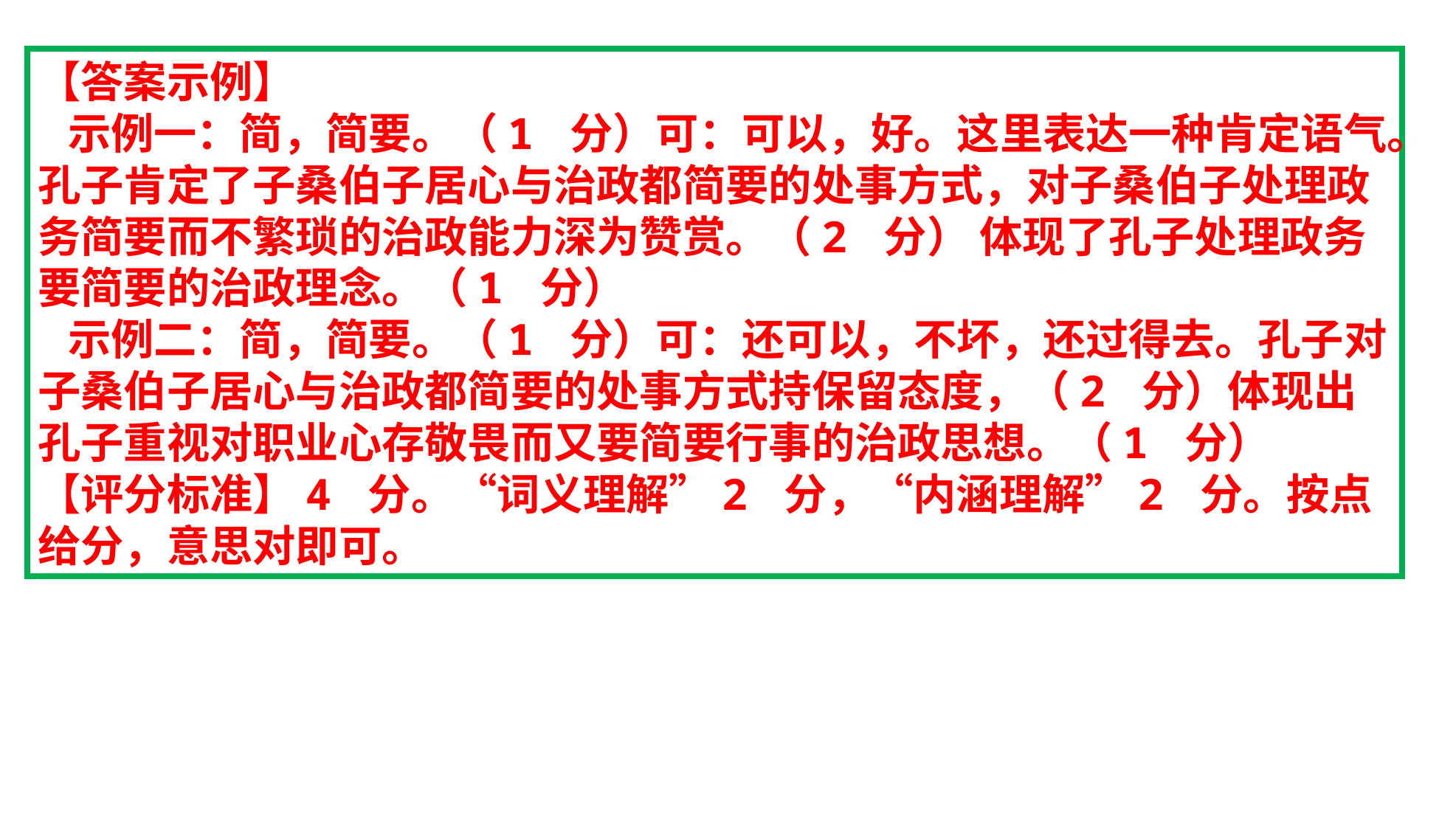

【答案示例】
  示例一：简，简要。（1 分）可：可以，好。这里表达一种肯定语气。孔子肯定了子桑伯子居心与治政都简要的处事方式，对子桑伯子处理政务简要而不繁琐的治政能力深为赞赏。（2 分） 体现了孔子处理政务
要简要的治政理念。（1 分）
  示例二：简，简要。（1 分）可：还可以，不坏，还过得去。孔子对子桑伯子居心与治政都简要的处事方式持保留态度，（2 分）体现出孔子重视对职业心存敬畏而又要简要行事的治政思想。（1 分）
【评分标准】4 分。“词义理解”2 分，“内涵理解”2 分。按点给分，意思对即可。